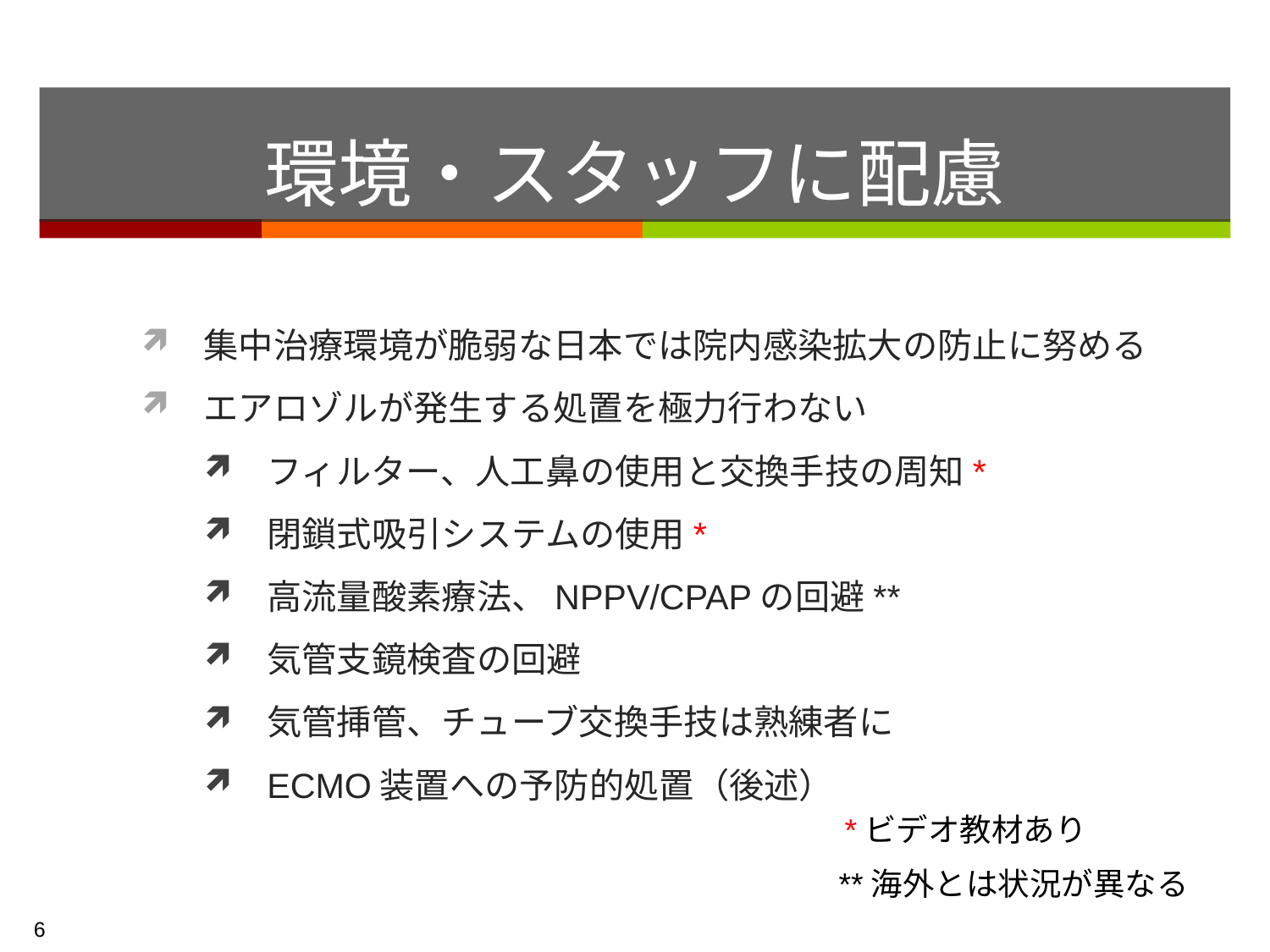

# 環境・スタッフに配慮
集中治療環境が脆弱な日本では院内感染拡大の防止に努める
エアロゾルが発生する処置を極力行わない
フィルター、人工鼻の使用と交換手技の周知*
閉鎖式吸引システムの使用*
高流量酸素療法、NPPV/CPAPの回避**
気管支鏡検査の回避
気管挿管、チューブ交換手技は熟練者に
ECMO装置への予防的処置（後述）

*ビデオ教材あり
**海外とは状況が異なる
6